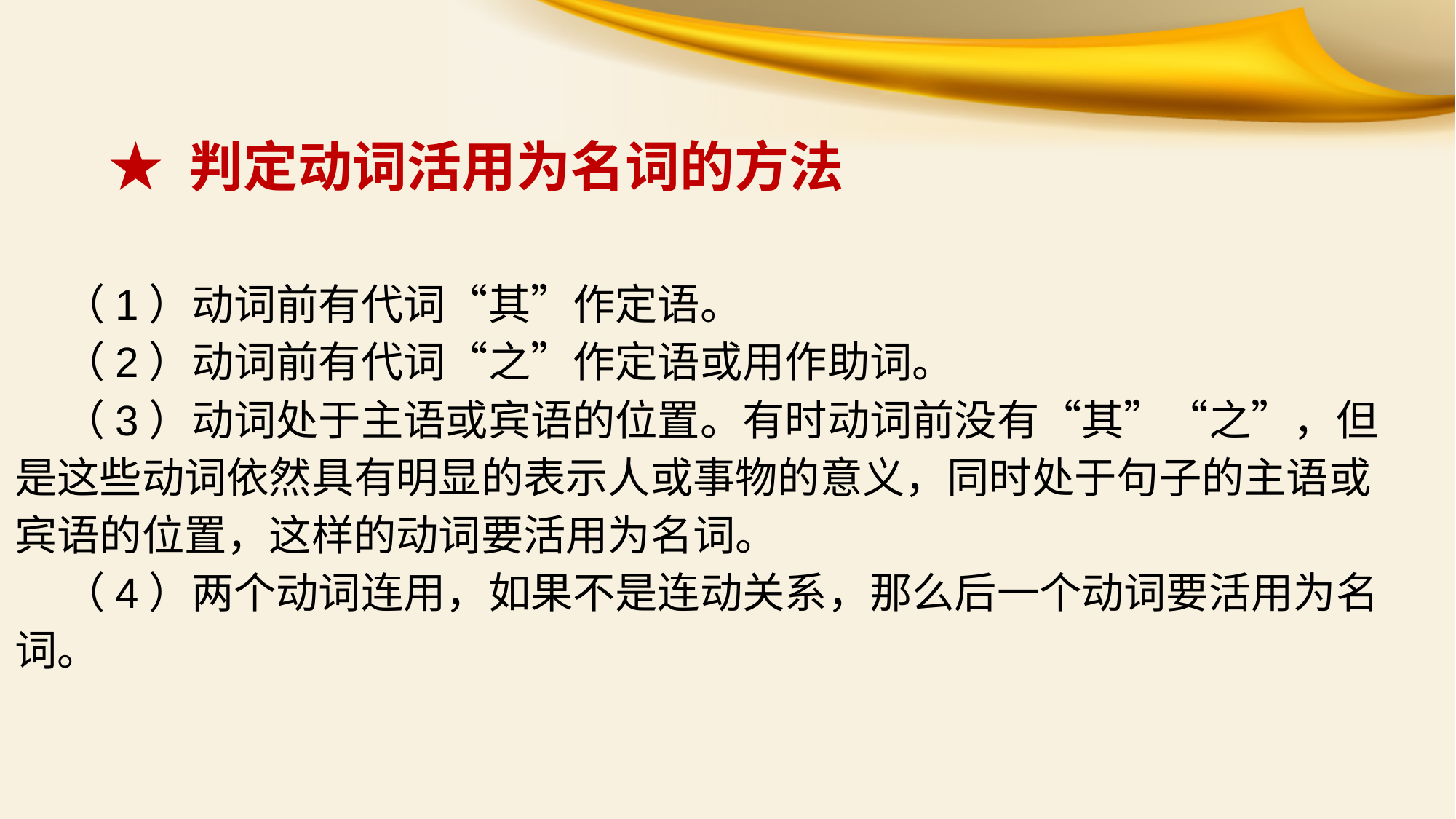

★ 判定动词活用为名词的方法
    （1）动词前有代词“其”作定语。
    （2）动词前有代词“之”作定语或用作助词。
    （3）动词处于主语或宾语的位置。有时动词前没有“其”“之”，但是这些动词依然具有明显的表示人或事物的意义，同时处于句子的主语或宾语的位置，这样的动词要活用为名词。
    （4）两个动词连用，如果不是连动关系，那么后一个动词要活用为名词。